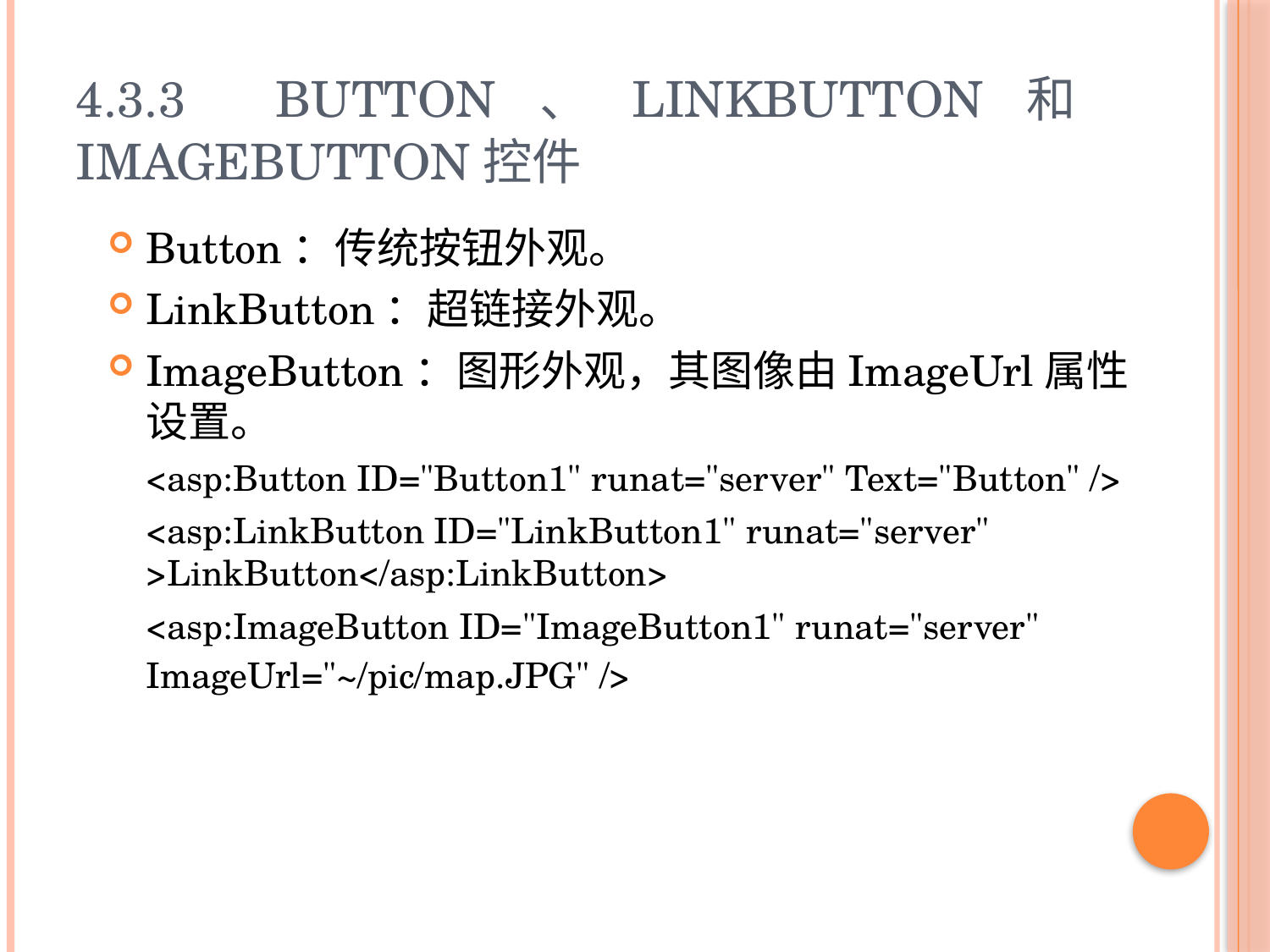

# 4.3.3  Button、LinkButton和ImageButton控件
Button：传统按钮外观。
LinkButton：超链接外观。
ImageButton：图形外观，其图像由ImageUrl属性设置。
	<asp:Button ID="Button1" runat="server" Text="Button" />
	<asp:LinkButton ID="LinkButton1" runat="server" >LinkButton</asp:LinkButton>
	<asp:ImageButton ID="ImageButton1" runat="server" ImageUrl="~/pic/map.JPG" />
21